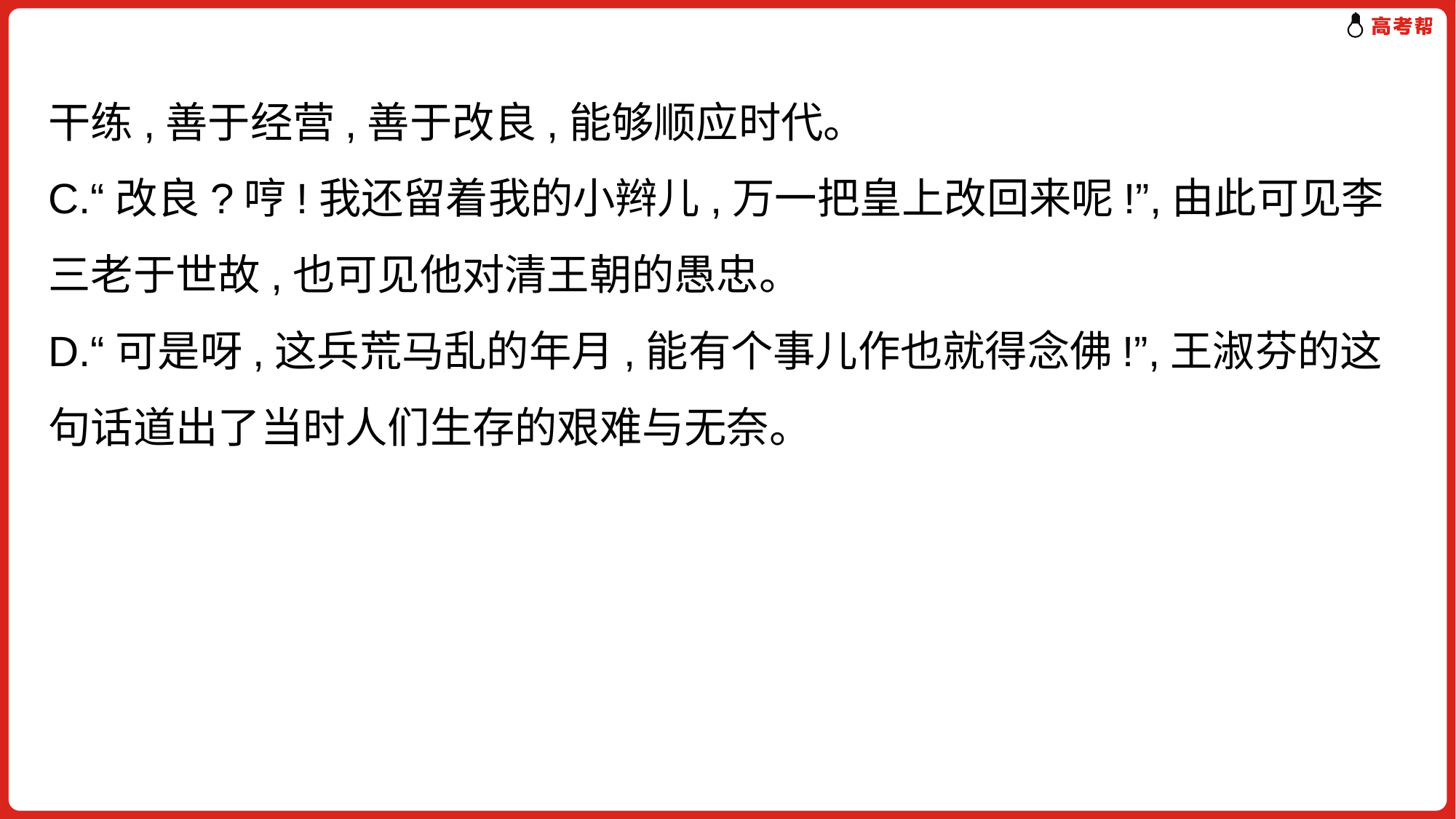

干练,善于经营,善于改良,能够顺应时代。
C.“改良?哼!我还留着我的小辫儿,万一把皇上改回来呢!”,由此可见李三老于世故,也可见他对清王朝的愚忠。
D.“可是呀,这兵荒马乱的年月,能有个事儿作也就得念佛!”,王淑芬的这句话道出了当时人们生存的艰难与无奈。